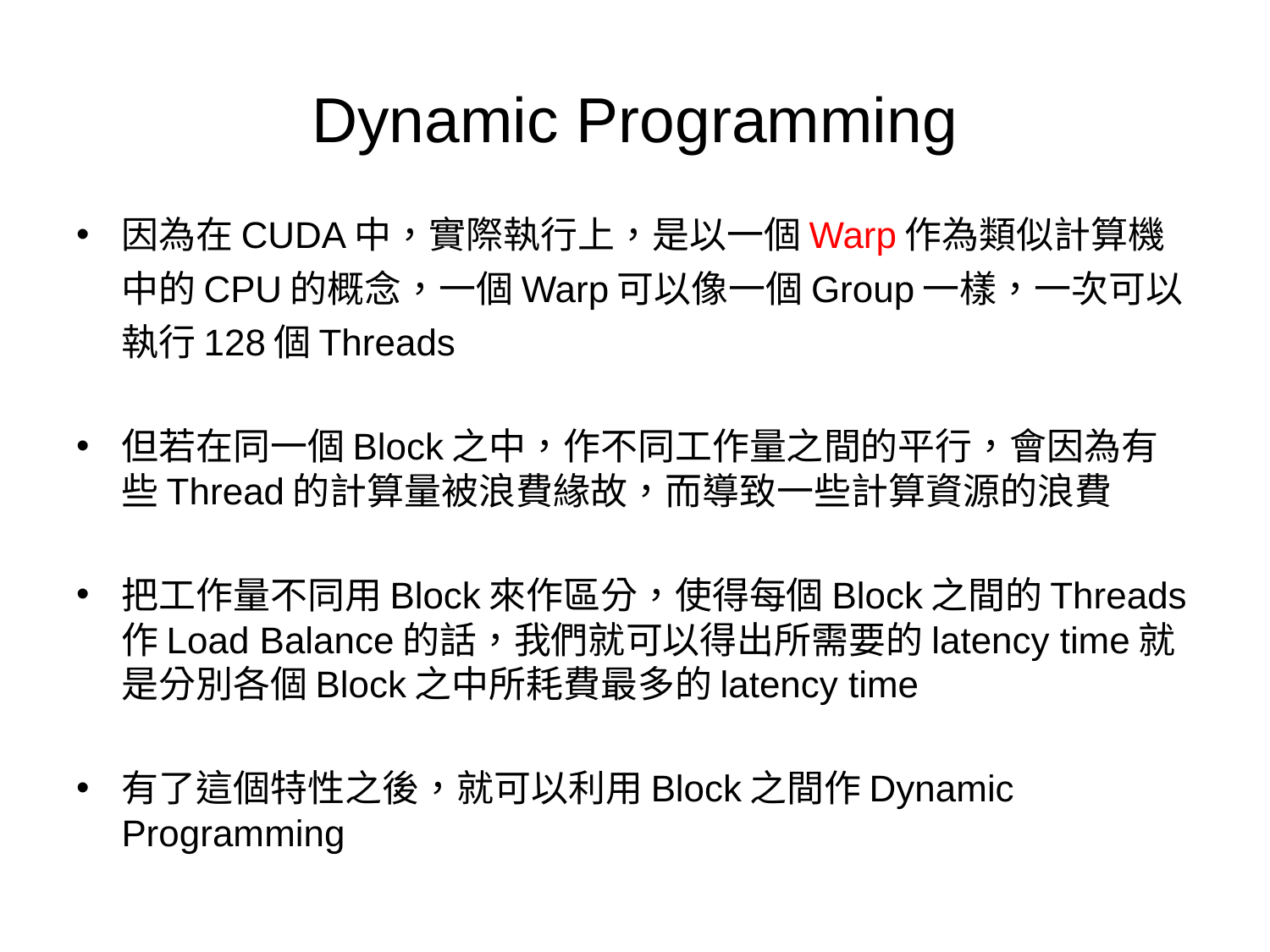

# Dynamic Programming
因為在CUDA中，實際執行上，是以一個Warp作為類似計算機中的CPU的概念，一個Warp可以像一個Group一樣，一次可以執行128個Threads

但若在同一個Block之中，作不同工作量之間的平行，會因為有些Thread的計算量被浪費緣故，而導致一些計算資源的浪費

把工作量不同用Block來作區分，使得每個Block之間的Threads作Load Balance的話，我們就可以得出所需要的latency time就是分別各個Block之中所耗費最多的latency time

有了這個特性之後，就可以利用Block之間作Dynamic Programming